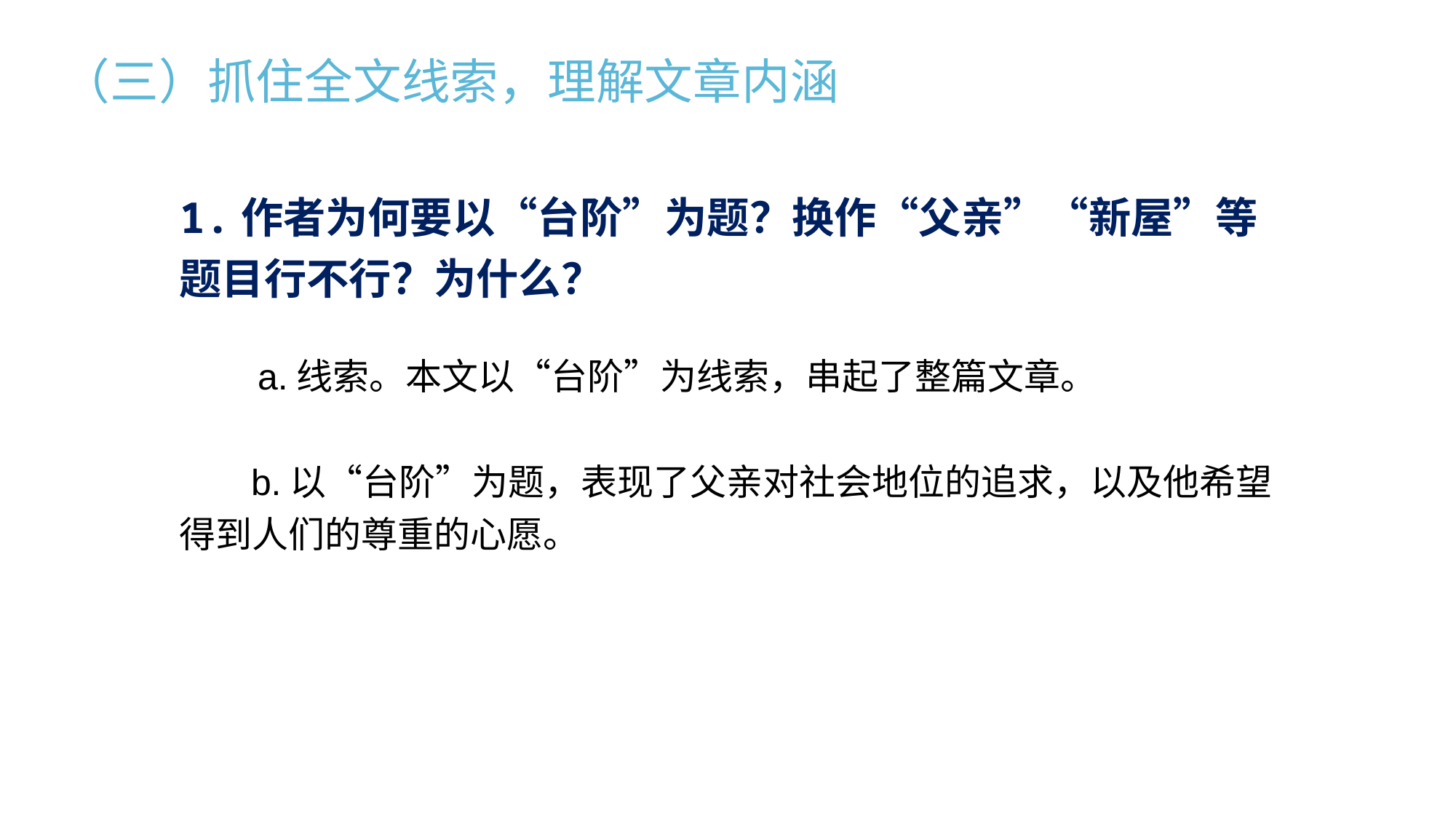

（三）抓住全文线索，理解文章内涵
1.作者为何要以“台阶”为题？换作“父亲”“新屋”等题目行不行？为什么？
a.线索。本文以“台阶”为线索，串起了整篇文章。
       b.以“台阶”为题，表现了父亲对社会地位的追求，以及他希望得到人们的尊重的心愿。